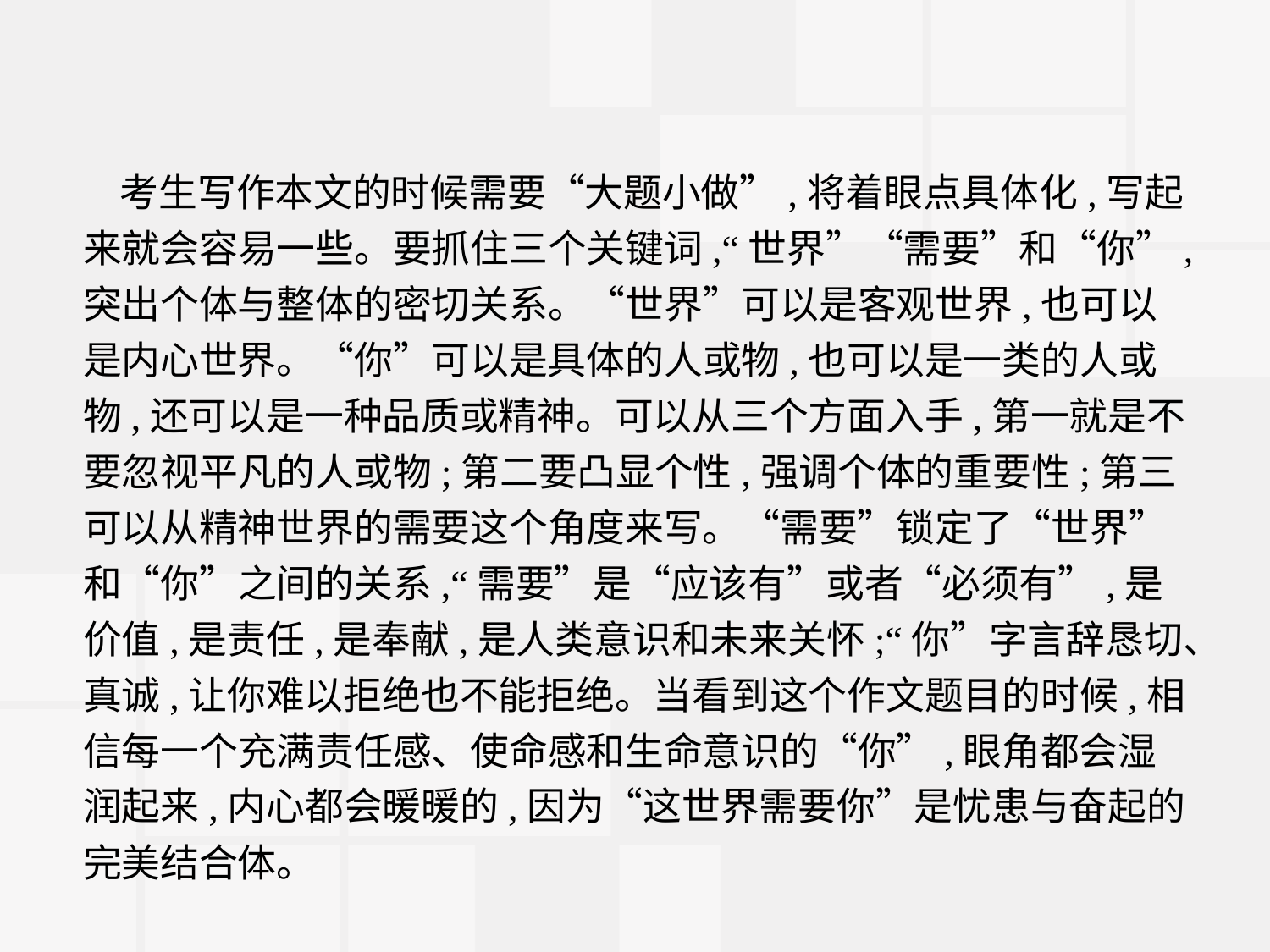

考生写作本文的时候需要“大题小做”,将着眼点具体化,写起来就会容易一些。要抓住三个关键词,“世界”“需要”和“你”,突出个体与整体的密切关系。“世界”可以是客观世界,也可以是内心世界。“你”可以是具体的人或物,也可以是一类的人或物,还可以是一种品质或精神。可以从三个方面入手,第一就是不要忽视平凡的人或物;第二要凸显个性,强调个体的重要性;第三可以从精神世界的需要这个角度来写。“需要”锁定了“世界”和“你”之间的关系,“需要”是“应该有”或者“必须有”,是价值,是责任,是奉献,是人类意识和未来关怀;“你”字言辞恳切、真诚,让你难以拒绝也不能拒绝。当看到这个作文题目的时候,相信每一个充满责任感、使命感和生命意识的“你”,眼角都会湿润起来,内心都会暖暖的,因为“这世界需要你”是忧患与奋起的完美结合体。